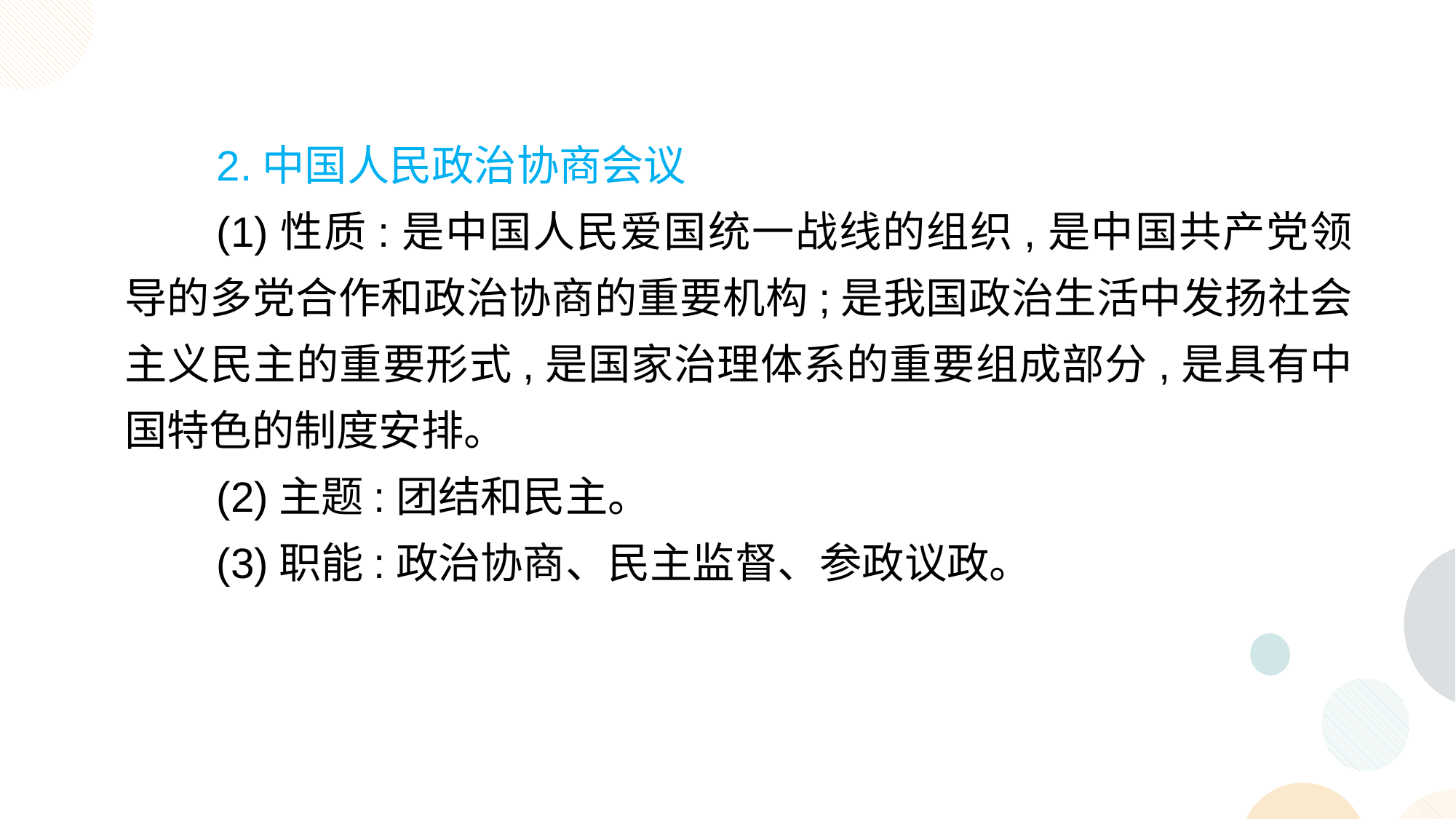

2.中国人民政治协商会议
(1)性质:是中国人民爱国统一战线的组织,是中国共产党领导的多党合作和政治协商的重要机构;是我国政治生活中发扬社会主义民主的重要形式,是国家治理体系的重要组成部分,是具有中国特色的制度安排。
(2)主题:团结和民主。
(3)职能:政治协商、民主监督、参政议政。